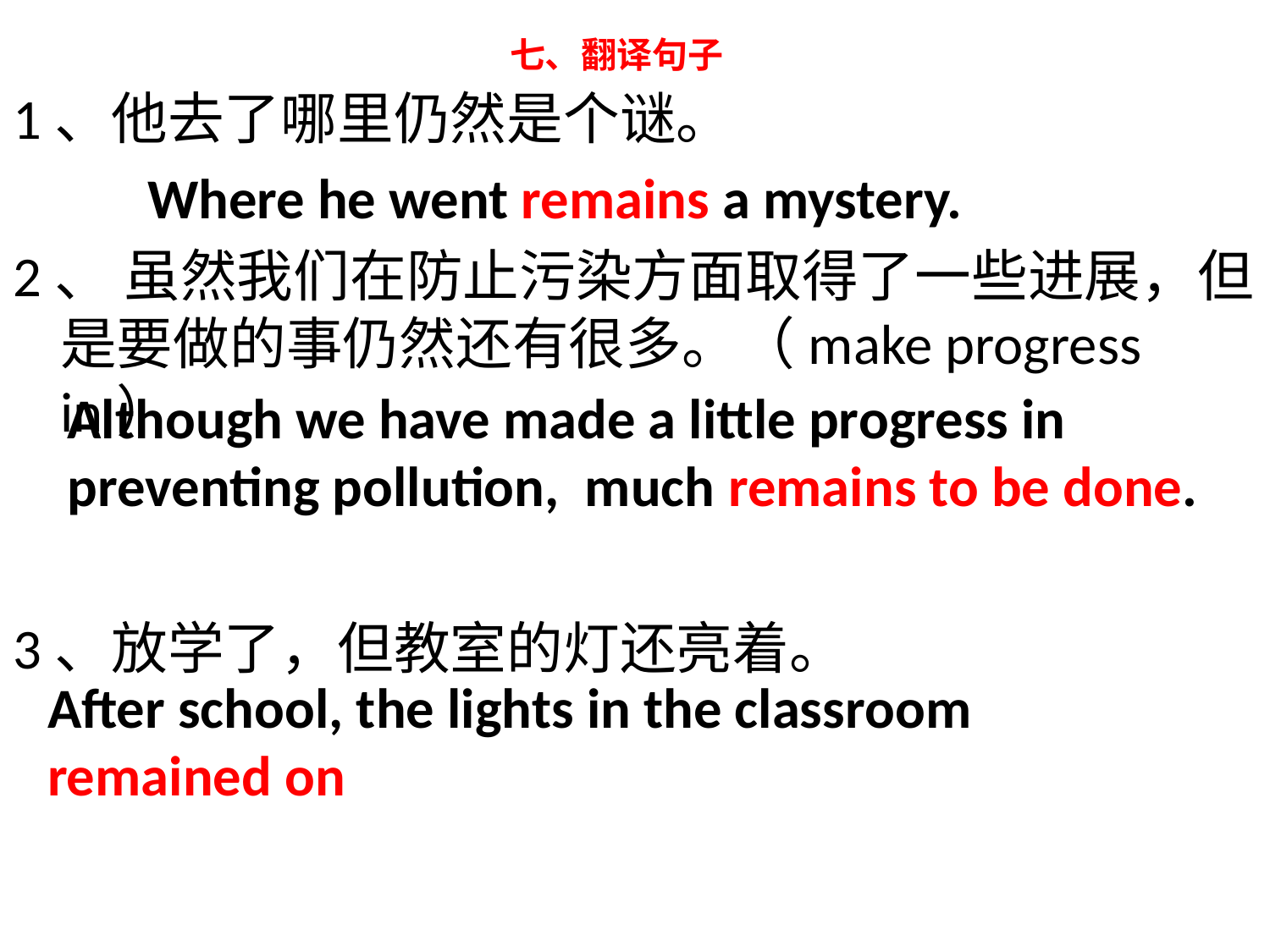

# 七、翻译句子
1、他去了哪里仍然是个谜。

2、 虽然我们在防止污染方面取得了一些进展，但是要做的事仍然还有很多。（make progress in）

3、放学了，但教室的灯还亮着。

Where he went remains a mystery.
Although we have made a little progress in preventing pollution,  much remains to be done.
After school, the lights in the classroom
remained on